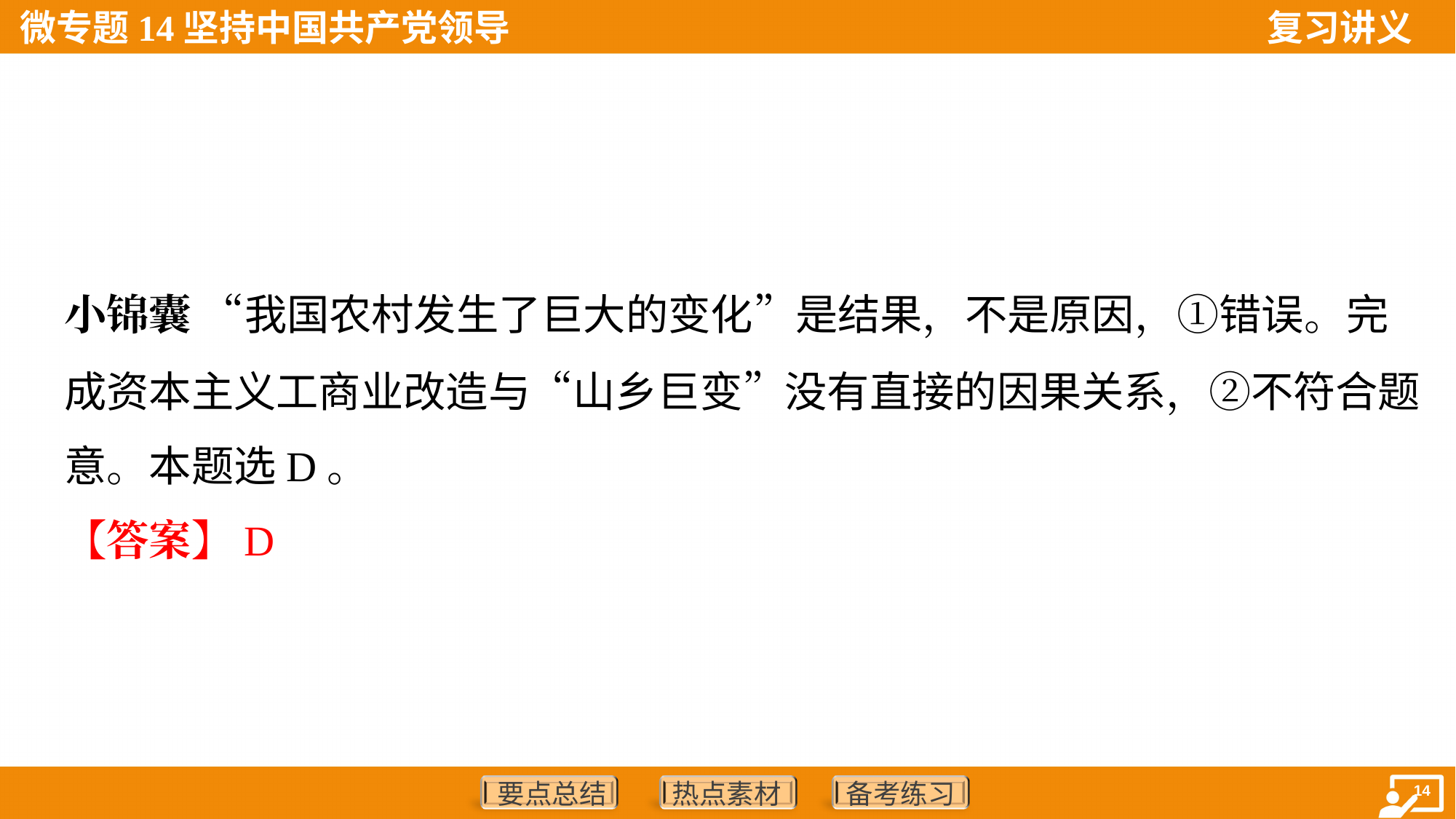

小锦囊 “我国农村发生了巨大的变化”是结果，不是原因，①错误。完
成资本主义工商业改造与“山乡巨变”没有直接的因果关系，②不符合题
意。本题选D。
【答案】D